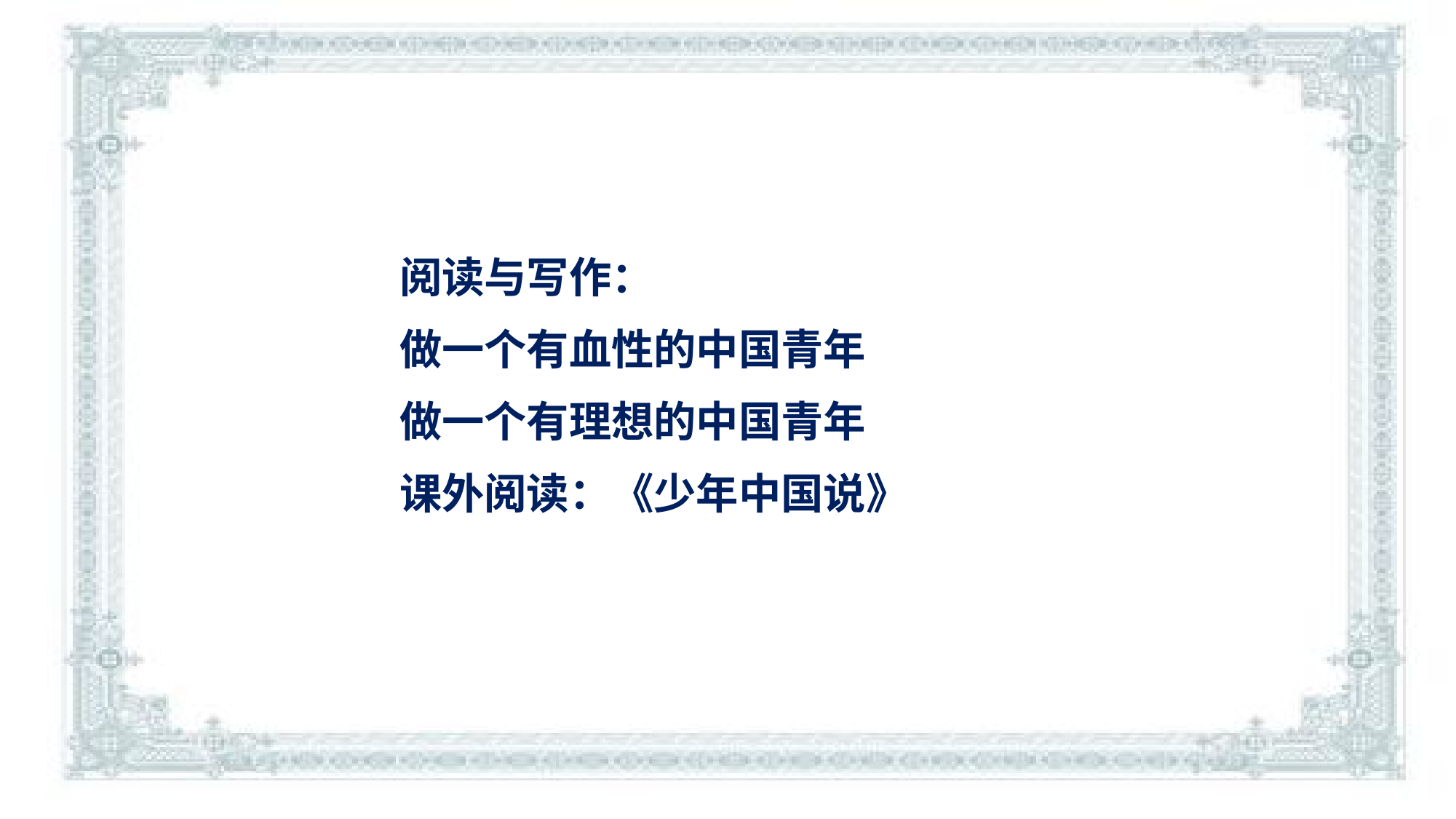

阅读与写作：
做一个有血性的中国青年
做一个有理想的中国青年
课外阅读：《少年中国说》